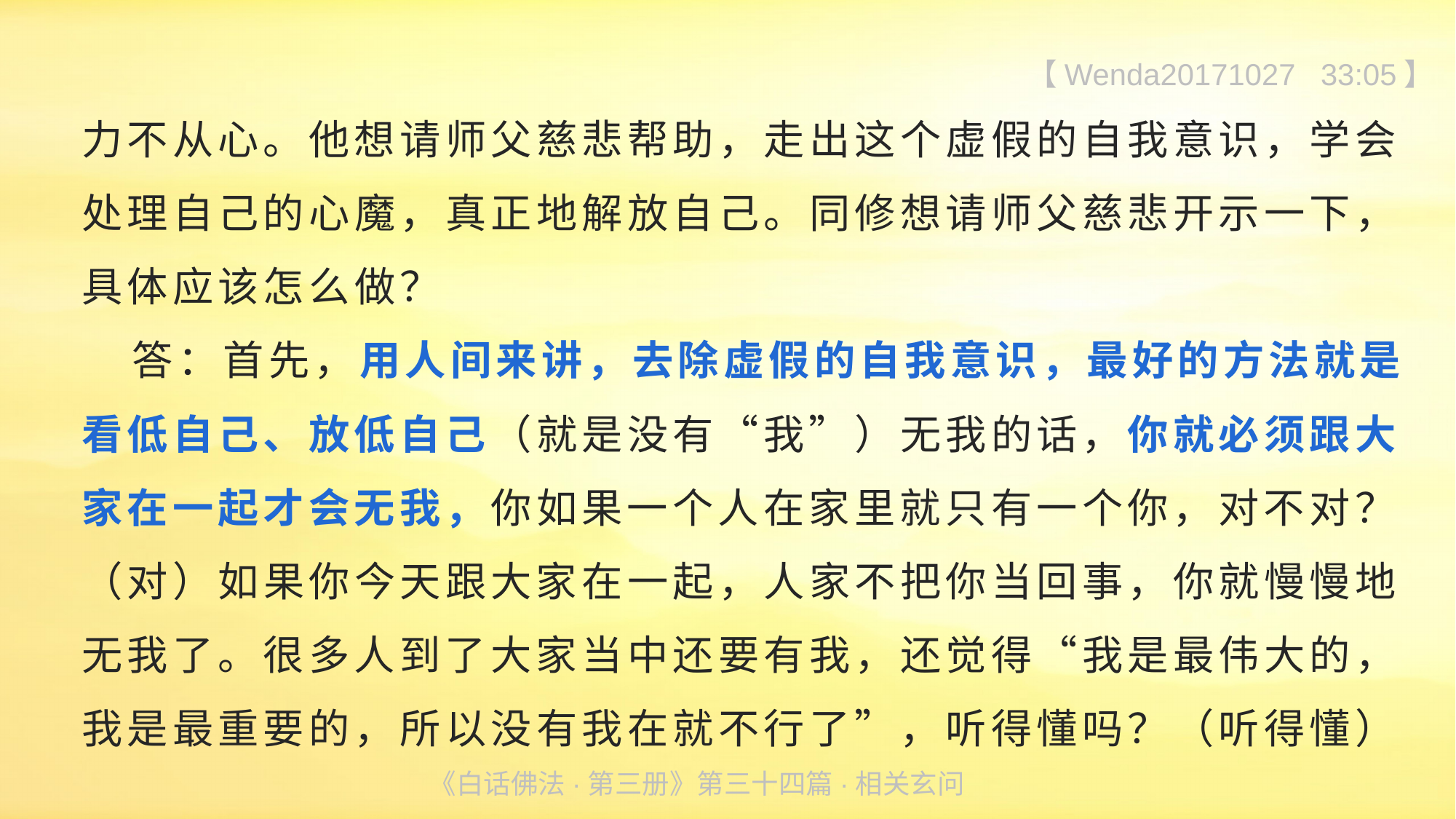

【Wenda20171027   33:05】
力不从心。他想请师父慈悲帮助，走出这个虚假的自我意识，学会处理自己的心魔，真正地解放自己。同修想请师父慈悲开示一下，具体应该怎么做？
   答：首先，用人间来讲，去除虚假的自我意识，最好的方法就是看低自己、放低自己（就是没有“我”）无我的话，你就必须跟大家在一起才会无我，你如果一个人在家里就只有一个你，对不对？（对）如果你今天跟大家在一起，人家不把你当回事，你就慢慢地无我了。很多人到了大家当中还要有我，还觉得“我是最伟大的，我是最重要的，所以没有我在就不行了”，听得懂吗？（听得懂）
《白话佛法·第三册》第三十四篇·相关玄问